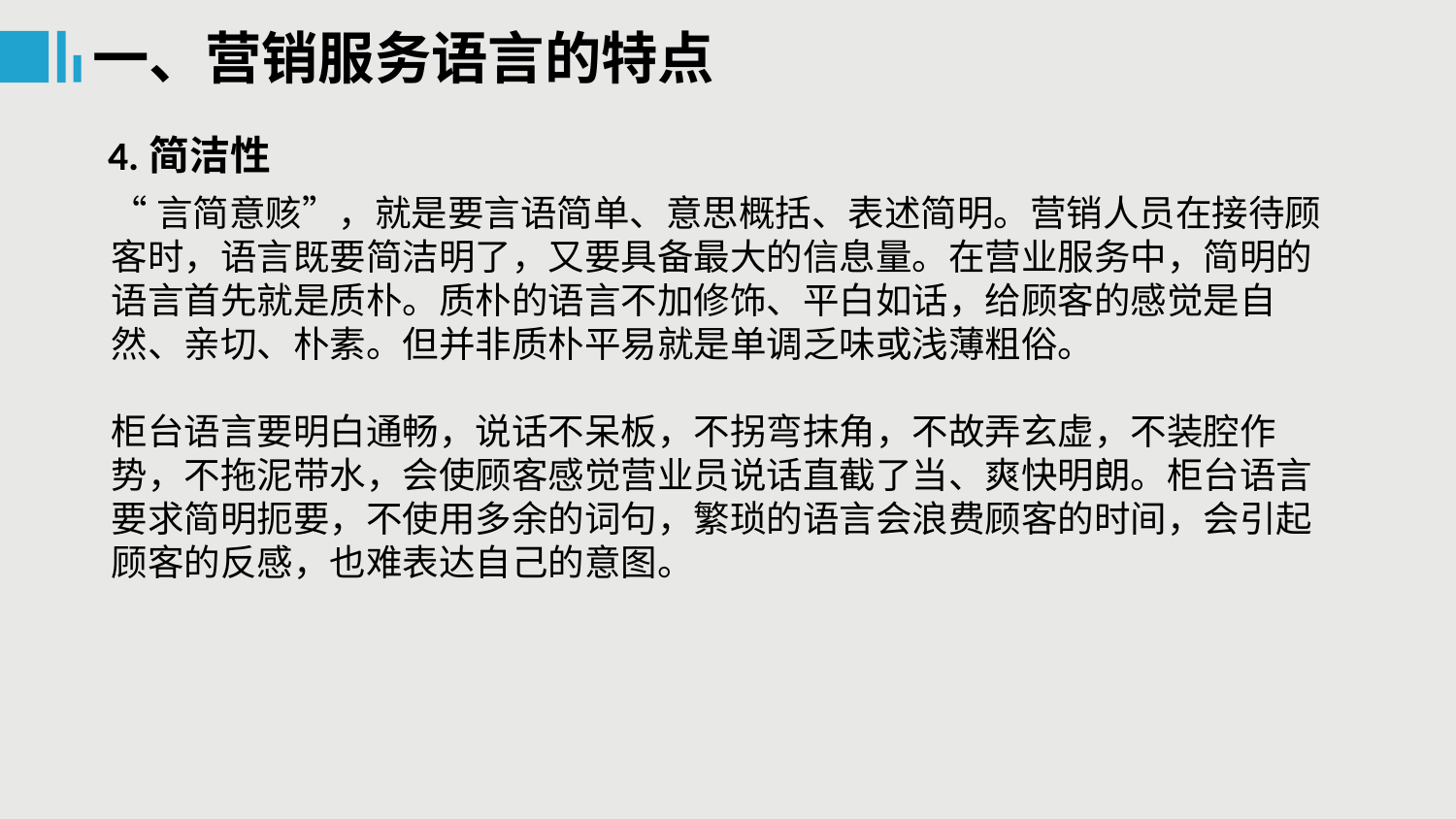

一、营销服务语言的特点

4.简洁性
“言简意赅”，就是要言语简单、意思概括、表述简明。营销人员在接待顾客时，语言既要简洁明了，又要具备最大的信息量。在营业服务中，简明的语言首先就是质朴。质朴的语言不加修饰、平白如话，给顾客的感觉是自然、亲切、朴素。但并非质朴平易就是单调乏味或浅薄粗俗。

柜台语言要明白通畅，说话不呆板，不拐弯抹角，不故弄玄虚，不装腔作势，不拖泥带水，会使顾客感觉营业员说话直截了当、爽快明朗。柜台语言要求简明扼要，不使用多余的词句，繁琐的语言会浪费顾客的时间，会引起顾客的反感，也难表达自己的意图。